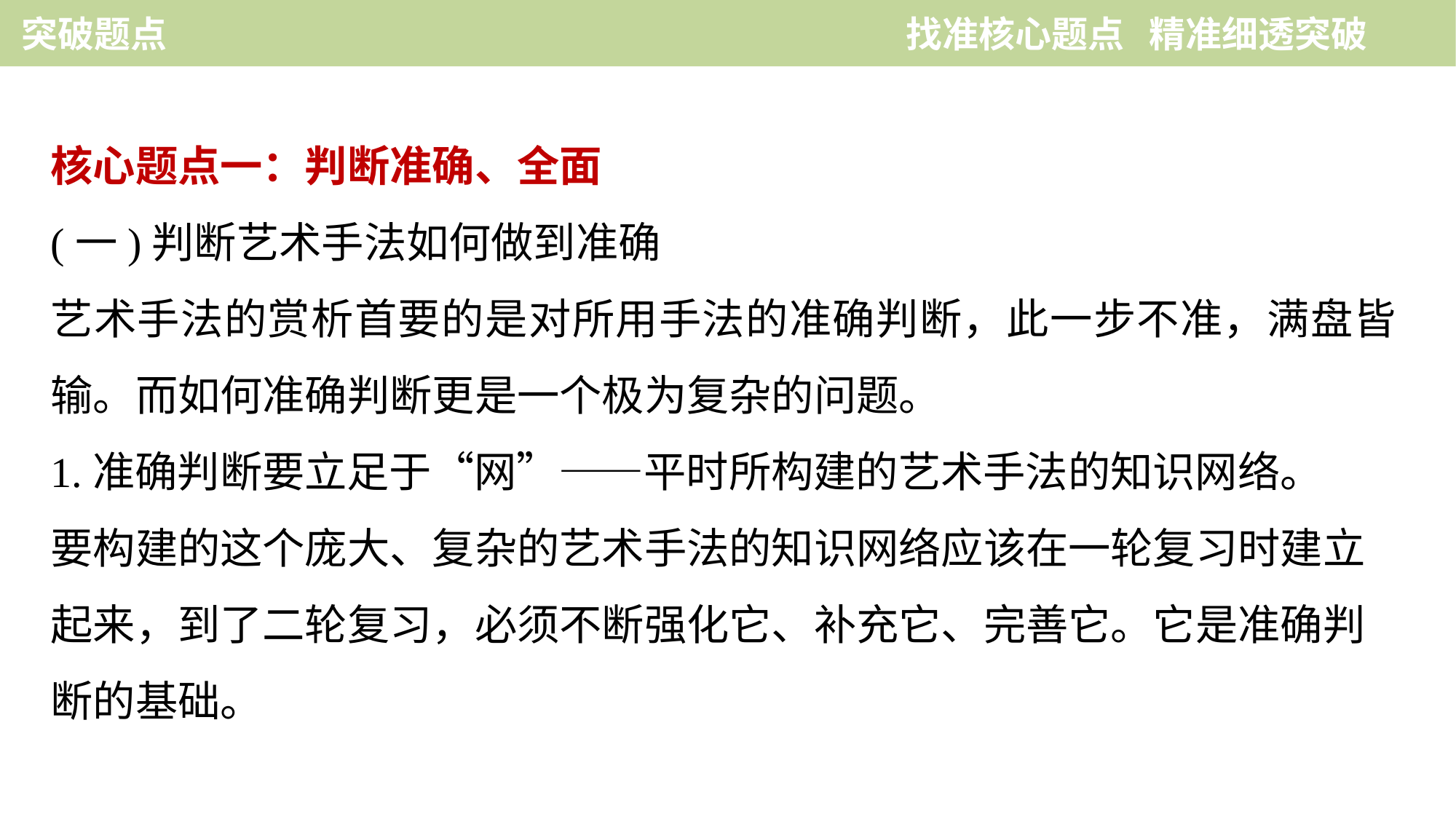

突破题点　　　　　　　　　　　　　　                            找准核心题点   精准细透突破
核心题点一：判断准确、全面
(一)判断艺术手法如何做到准确
艺术手法的赏析首要的是对所用手法的准确判断，此一步不准，满盘皆输。而如何准确判断更是一个极为复杂的问题。
1.准确判断要立足于“网”——平时所构建的艺术手法的知识网络。
要构建的这个庞大、复杂的艺术手法的知识网络应该在一轮复习时建立起来，到了二轮复习，必须不断强化它、补充它、完善它。它是准确判断的基础。